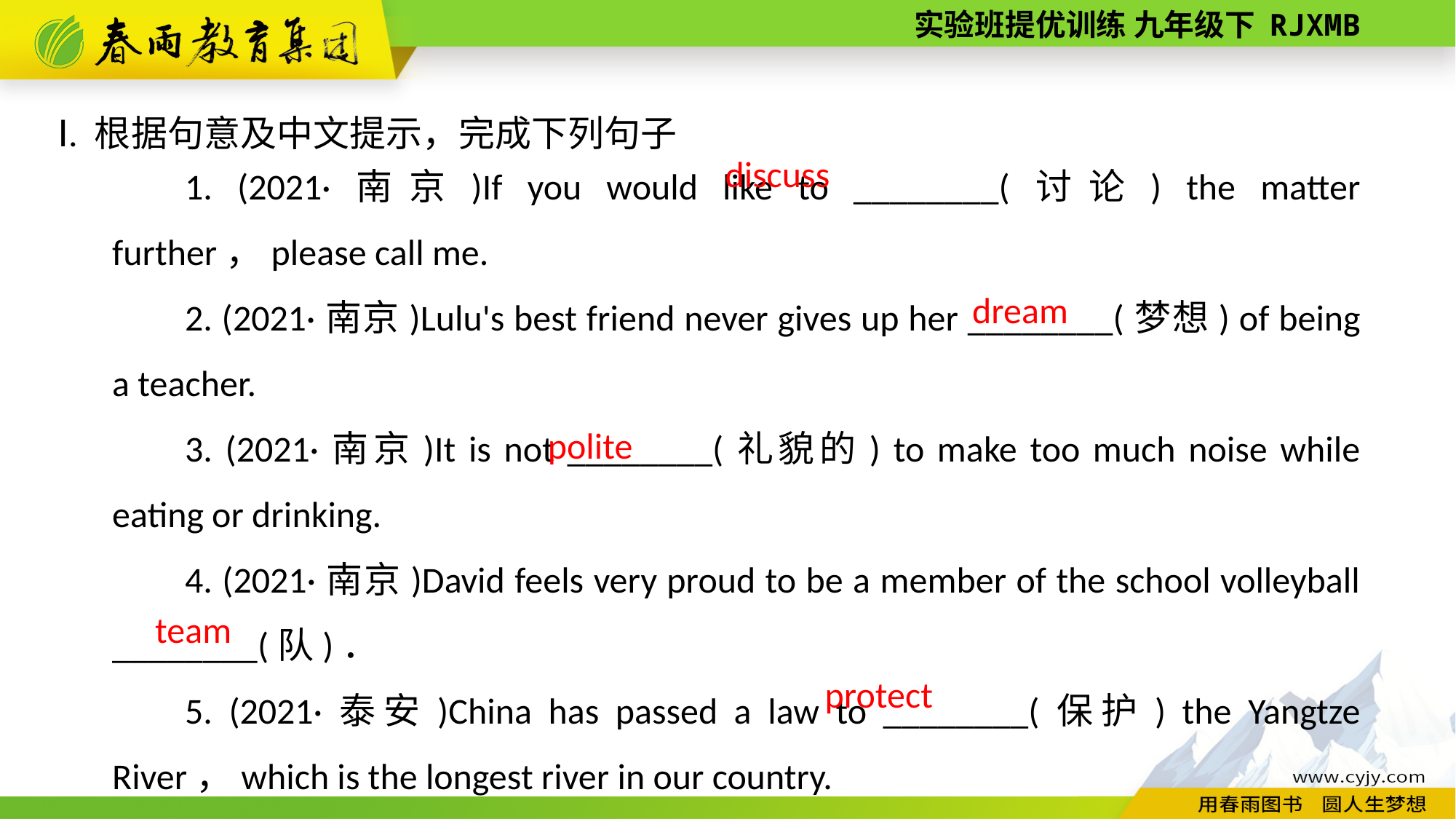

Ⅰ. 根据句意及中文提示，完成下列句子
1. (2021·南京)If you would like to ________(讨论) the matter further，please call me.
2. (2021·南京)Lulu's best friend never gives up her ________(梦想) of being a teacher.
3. (2021·南京)It is not ________(礼貌的) to make too much noise while eating or drinking.
4. (2021·南京)David feels very proud to be a member of the school volleyball ________(队)．
5. (2021·泰安)China has passed a law to ________(保护) the Yangtze River，which is the longest river in our country.
discuss
dream
 polite
team
protect